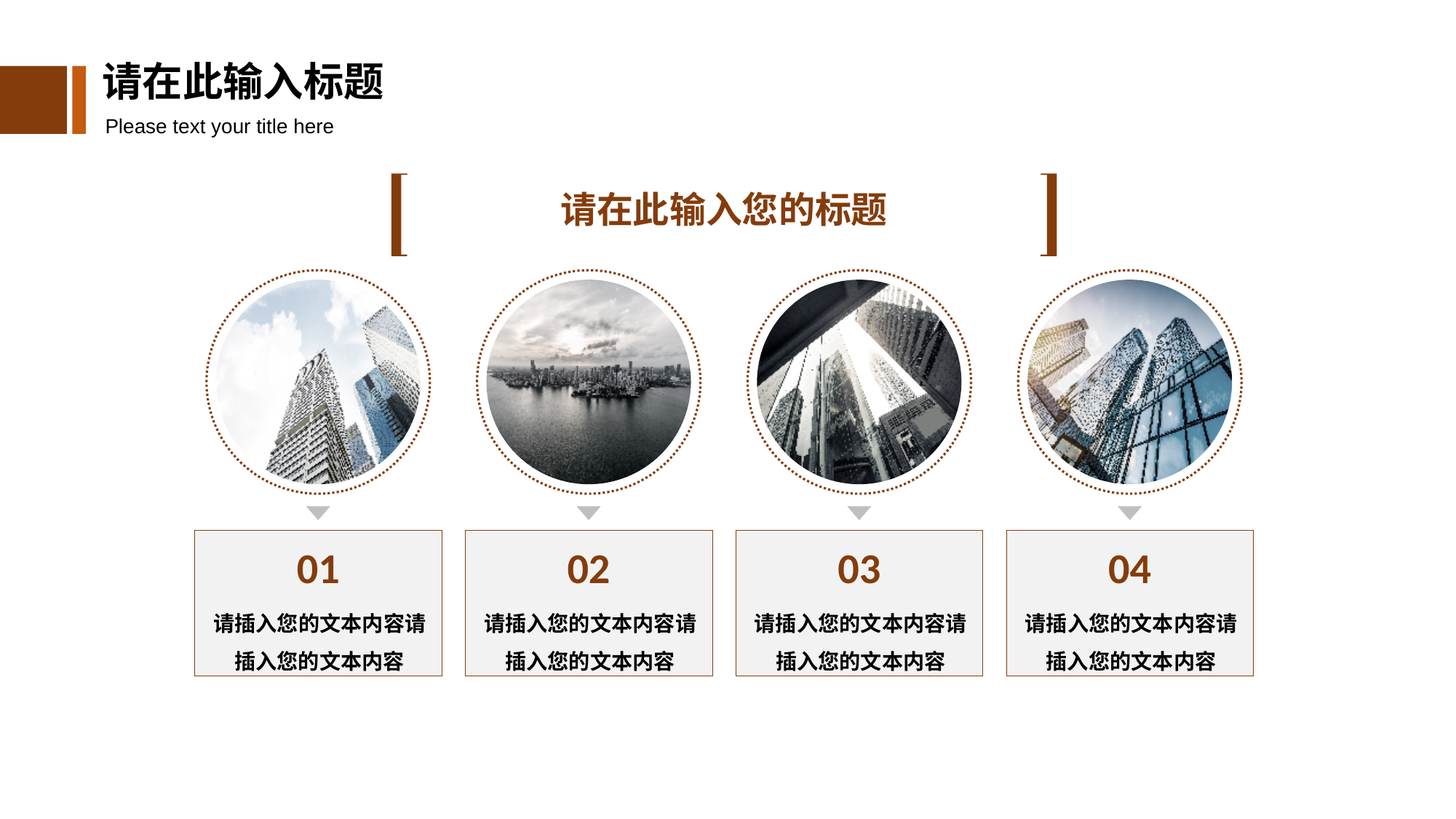

请在此输入您的标题

02
03
04
01
请插入您的文本内容请插入您的文本内容
请插入您的文本内容请插入您的文本内容
请插入您的文本内容请插入您的文本内容
请插入您的文本内容请插入您的文本内容